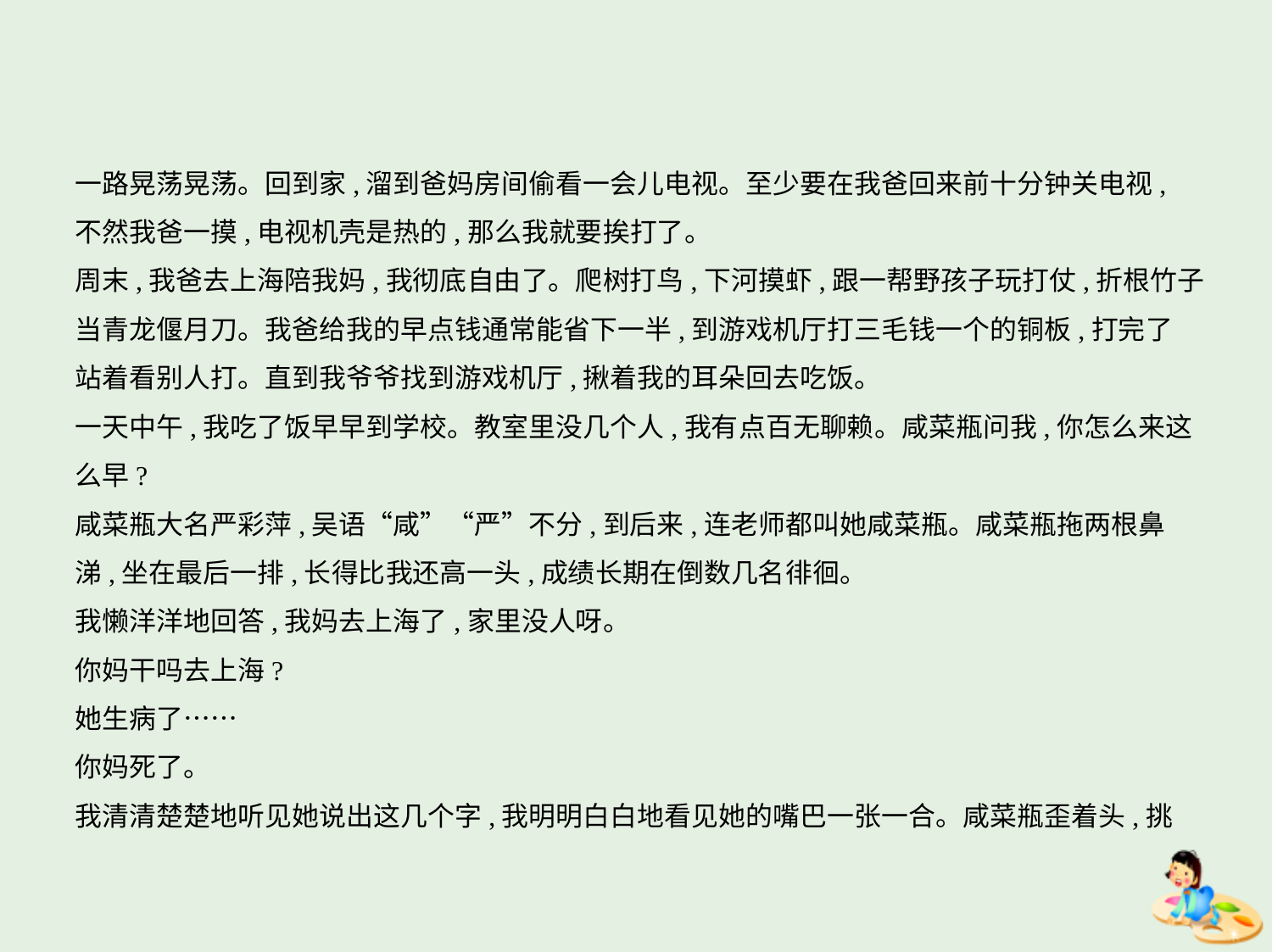

一路晃荡晃荡。回到家,溜到爸妈房间偷看一会儿电视。至少要在我爸回来前十分钟关电视,
不然我爸一摸,电视机壳是热的,那么我就要挨打了。
周末,我爸去上海陪我妈,我彻底自由了。爬树打鸟,下河摸虾,跟一帮野孩子玩打仗,折根竹子
当青龙偃月刀。我爸给我的早点钱通常能省下一半,到游戏机厅打三毛钱一个的铜板,打完了
站着看别人打。直到我爷爷找到游戏机厅,揪着我的耳朵回去吃饭。
一天中午,我吃了饭早早到学校。教室里没几个人,我有点百无聊赖。咸菜瓶问我,你怎么来这
么早?
咸菜瓶大名严彩萍,吴语“咸”“严”不分,到后来,连老师都叫她咸菜瓶。咸菜瓶拖两根鼻
涕,坐在最后一排,长得比我还高一头,成绩长期在倒数几名徘徊。
我懒洋洋地回答,我妈去上海了,家里没人呀。
你妈干吗去上海?
她生病了……
你妈死了。
我清清楚楚地听见她说出这几个字,我明明白白地看见她的嘴巴一张一合。咸菜瓶歪着头,挑